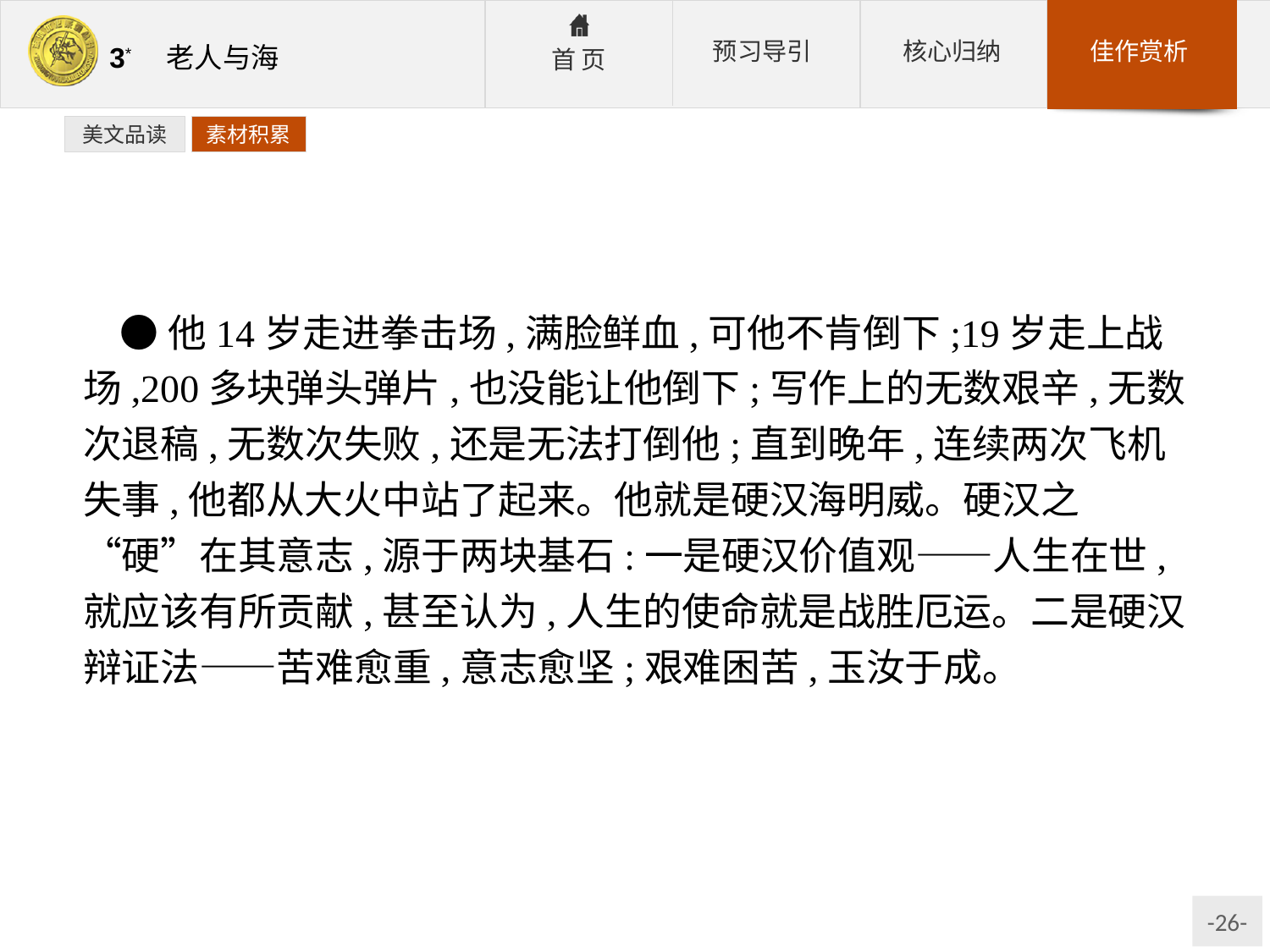

美文品读
素材积累
●他14岁走进拳击场,满脸鲜血,可他不肯倒下;19岁走上战场,200多块弹头弹片,也没能让他倒下;写作上的无数艰辛,无数次退稿,无数次失败,还是无法打倒他;直到晚年,连续两次飞机失事,他都从大火中站了起来。他就是硬汉海明威。硬汉之“硬”在其意志,源于两块基石:一是硬汉价值观——人生在世,就应该有所贡献,甚至认为,人生的使命就是战胜厄运。二是硬汉辩证法——苦难愈重,意志愈坚;艰难困苦,玉汝于成。